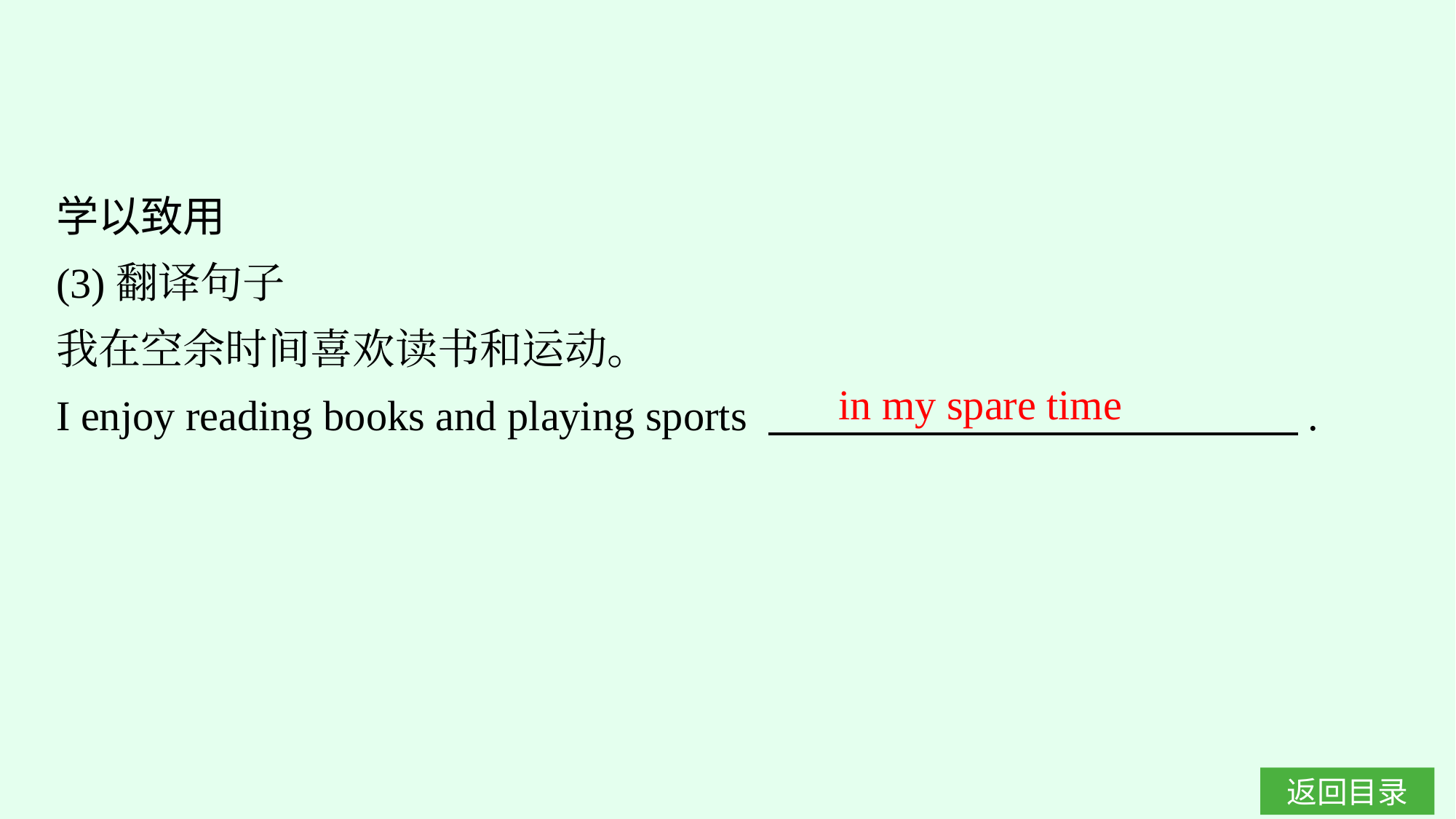

学以致用
(3)翻译句子
我在空余时间喜欢读书和运动。
I enjoy reading books and playing sports 　　　　　　      　　　　　.
in my spare time